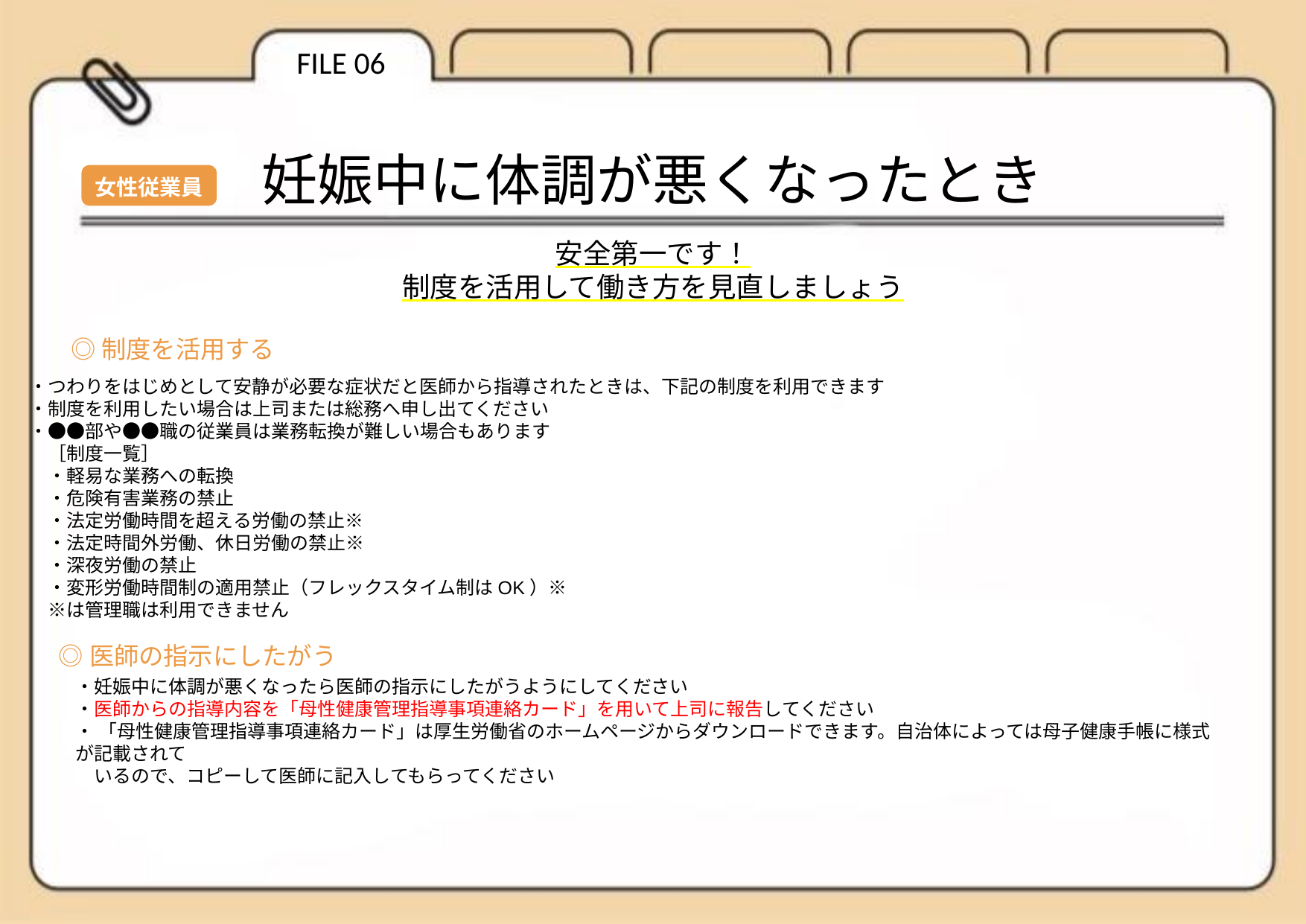

FILE 06
妊娠中に体調が悪くなったとき

女性従業員
安全第一です！
制度を活用して働き方を見直しましょう
◎制度を活用する
・つわりをはじめとして安静が必要な症状だと医師から指導されたときは、下記の制度を利用できます
・制度を利用したい場合は上司または総務へ申し出てください
・●●部や●●職の従業員は業務転換が難しい場合もあります
　［制度一覧］
　・軽易な業務への転換
　・危険有害業務の禁止
　・法定労働時間を超える労働の禁止※
　・法定時間外労働、休日労働の禁止※
　・深夜労働の禁止
　・変形労働時間制の適用禁止（フレックスタイム制はOK）※
　※は管理職は利用できません
◎医師の指示にしたがう
・妊娠中に体調が悪くなったら医師の指示にしたがうようにしてください
・医師からの指導内容を「母性健康管理指導事項連絡カード」を用いて上司に報告してください
・ 「母性健康管理指導事項連絡カード」は厚生労働省のホームページからダウンロードできます。自治体によっては母子健康手帳に様式が記載されて
　いるので、コピーして医師に記入してもらってください